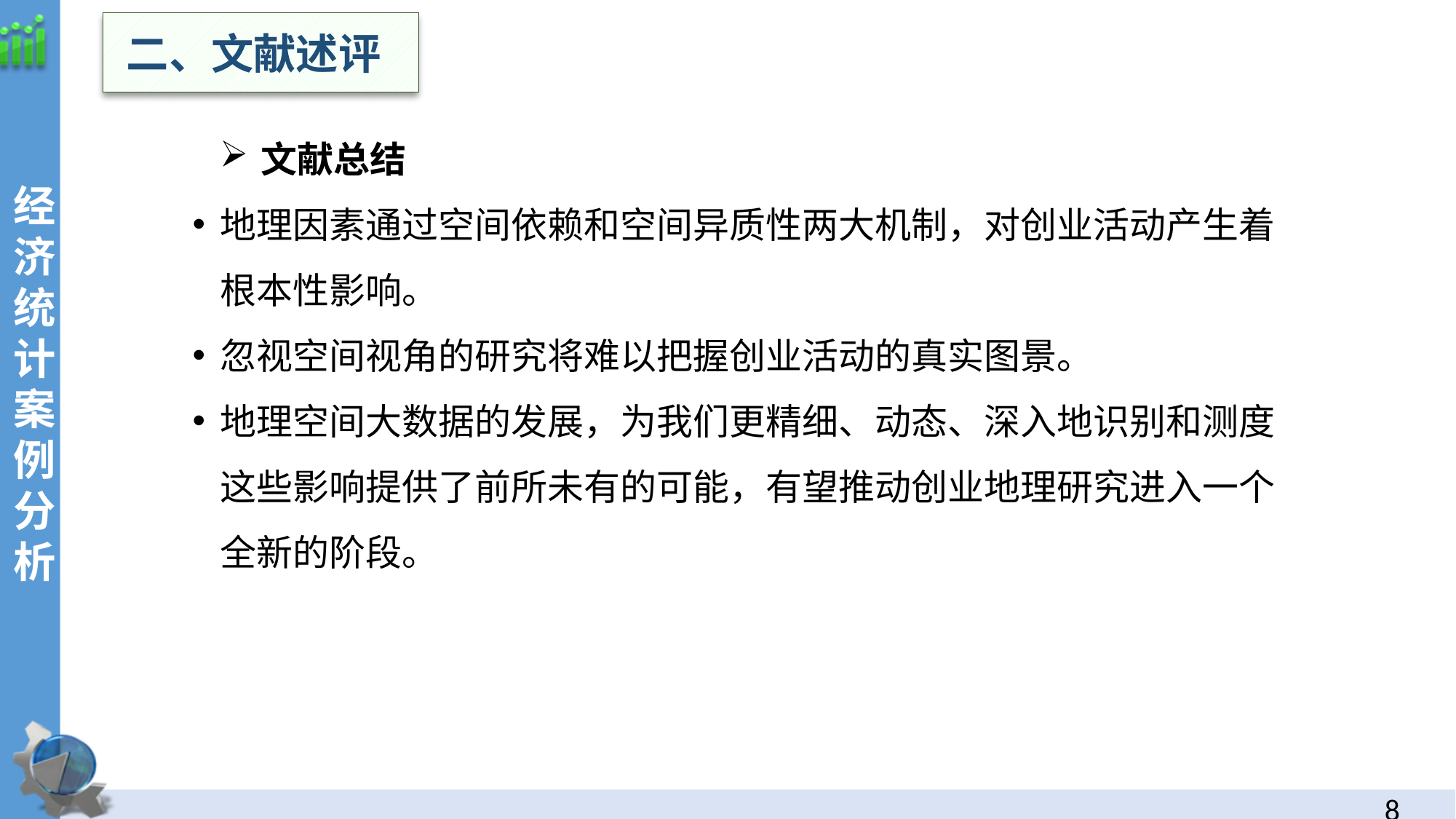

二、文献述评
经济统计案例分析
文献总结
地理因素通过空间依赖和空间异质性两大机制，对创业活动产生着根本性影响。
忽视空间视角的研究将难以把握创业活动的真实图景。
地理空间大数据的发展，为我们更精细、动态、深入地识别和测度这些影响提供了前所未有的可能，有望推动创业地理研究进入一个全新的阶段。

8